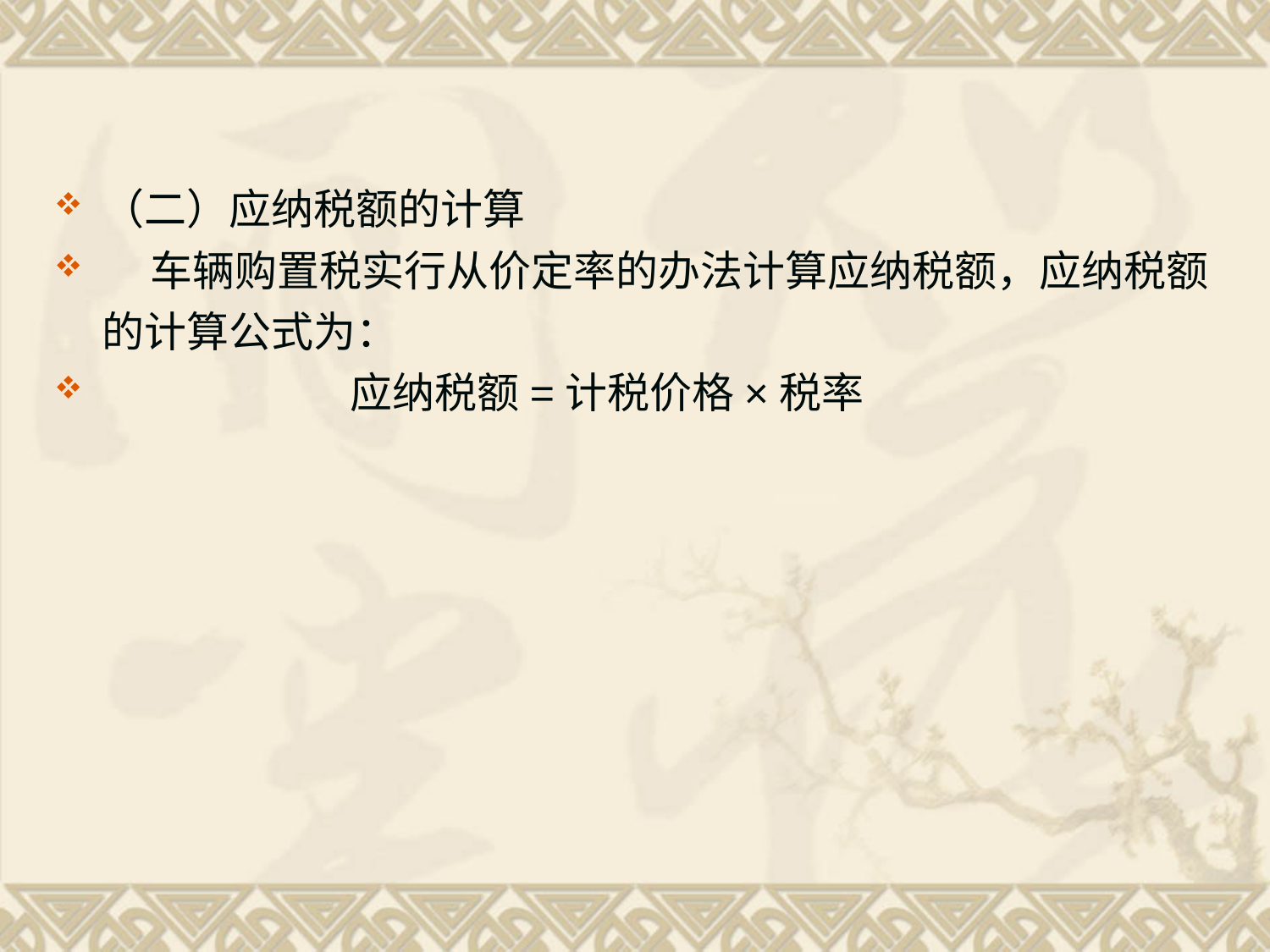

#
（二）应纳税额的计算
    车辆购置税实行从价定率的办法计算应纳税额，应纳税额的计算公式为：
                         应纳税额=计税价格×税率